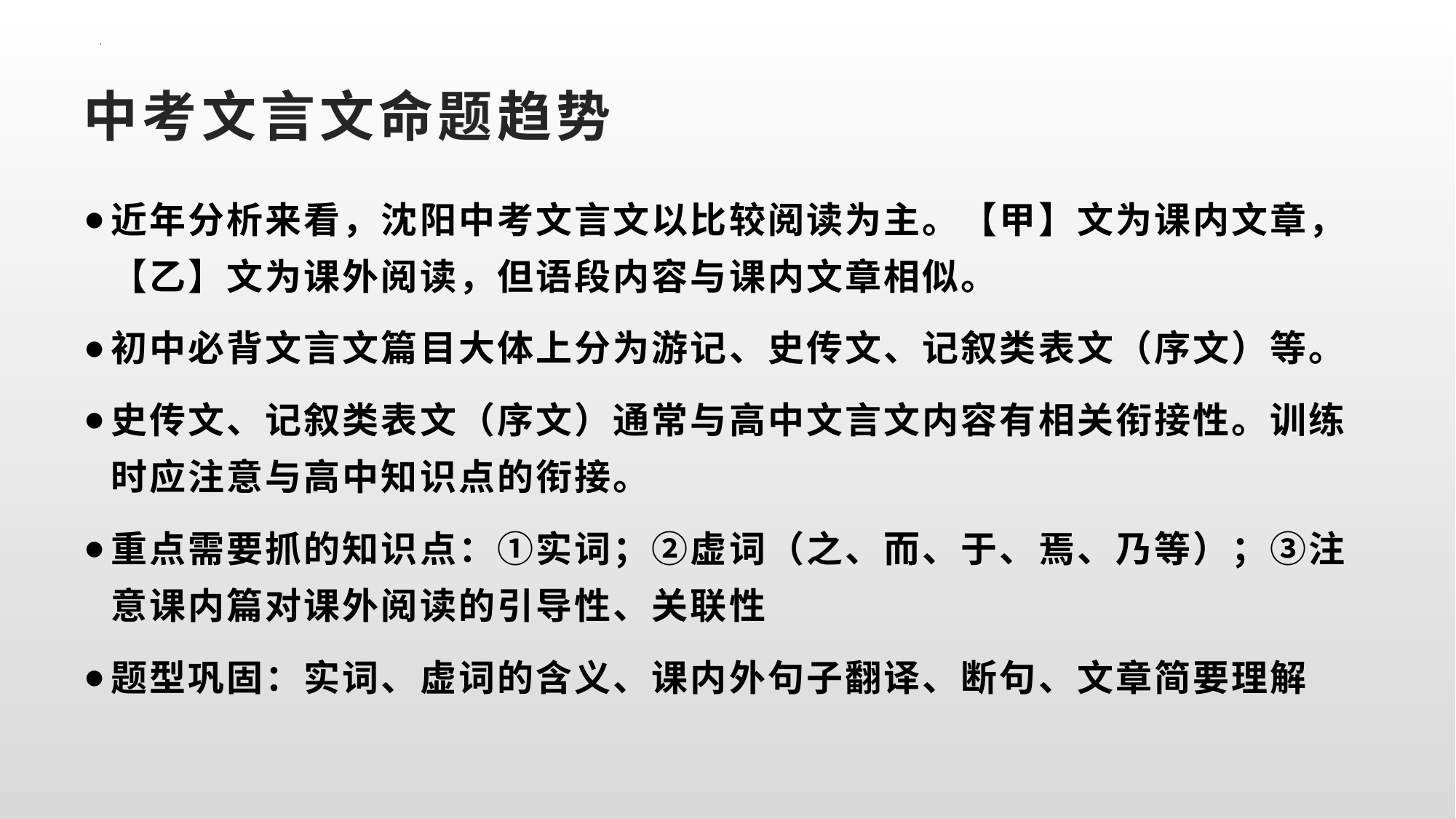

# 中考文言文命题趋势
近年分析来看，沈阳中考文言文以比较阅读为主。【甲】文为课内文章，【乙】文为课外阅读，但语段内容与课内文章相似。
初中必背文言文篇目大体上分为游记、史传文、记叙类表文（序文）等。
史传文、记叙类表文（序文）通常与高中文言文内容有相关衔接性。训练时应注意与高中知识点的衔接。
重点需要抓的知识点：①实词；②虚词（之、而、于、焉、乃等）；③注意课内篇对课外阅读的引导性、关联性
题型巩固：实词、虚词的含义、课内外句子翻译、断句、文章简要理解